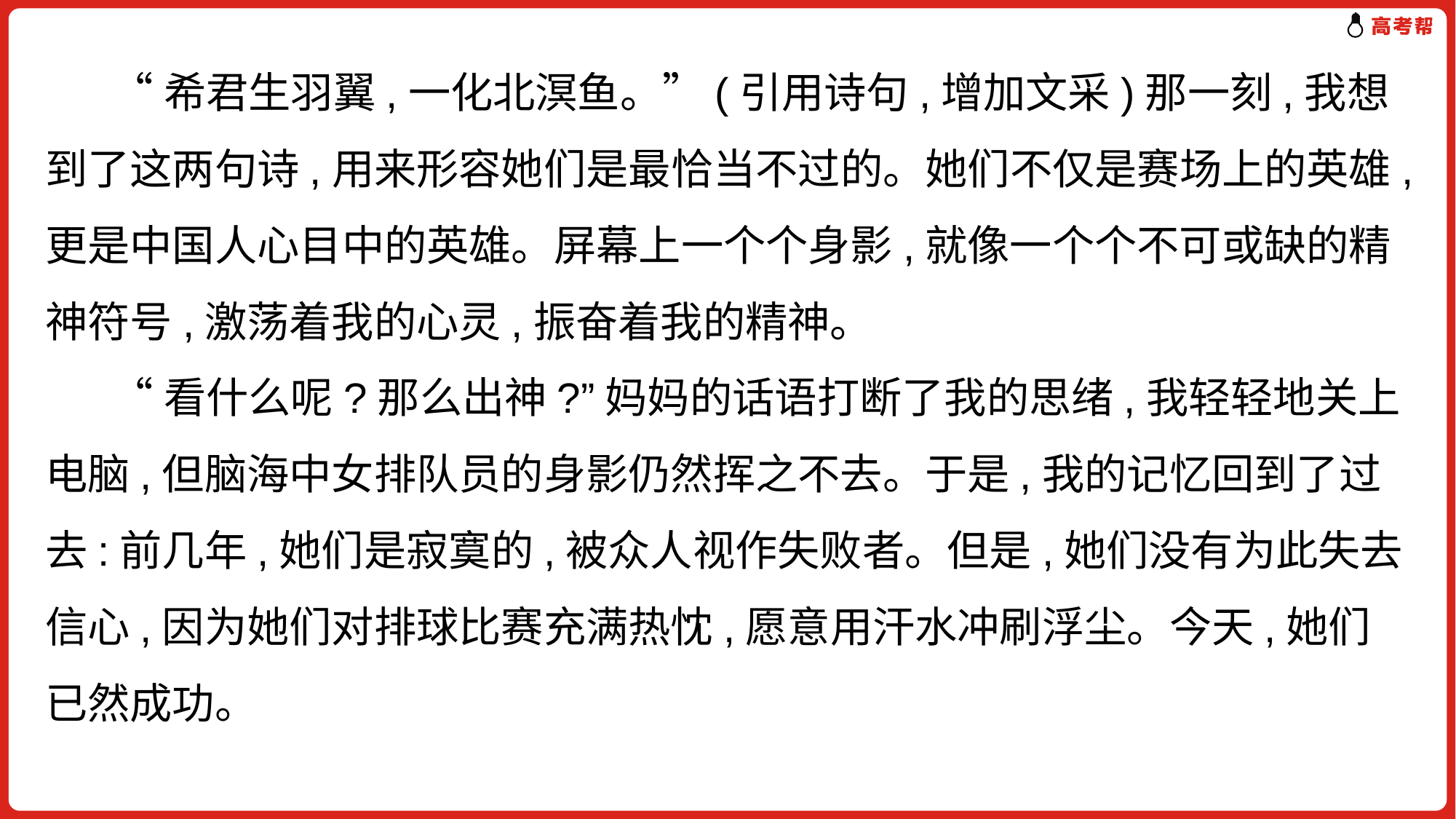

“希君生羽翼,一化北溟鱼。”(引用诗句,增加文采)那一刻,我想到了这两句诗,用来形容她们是最恰当不过的。她们不仅是赛场上的英雄,更是中国人心目中的英雄。屏幕上一个个身影,就像一个个不可或缺的精神符号,激荡着我的心灵,振奋着我的精神。
       “看什么呢?那么出神?”妈妈的话语打断了我的思绪,我轻轻地关上电脑,但脑海中女排队员的身影仍然挥之不去。于是,我的记忆回到了过去:前几年,她们是寂寞的,被众人视作失败者。但是,她们没有为此失去信心,因为她们对排球比赛充满热忱,愿意用汗水冲刷浮尘。今天,她们已然成功。